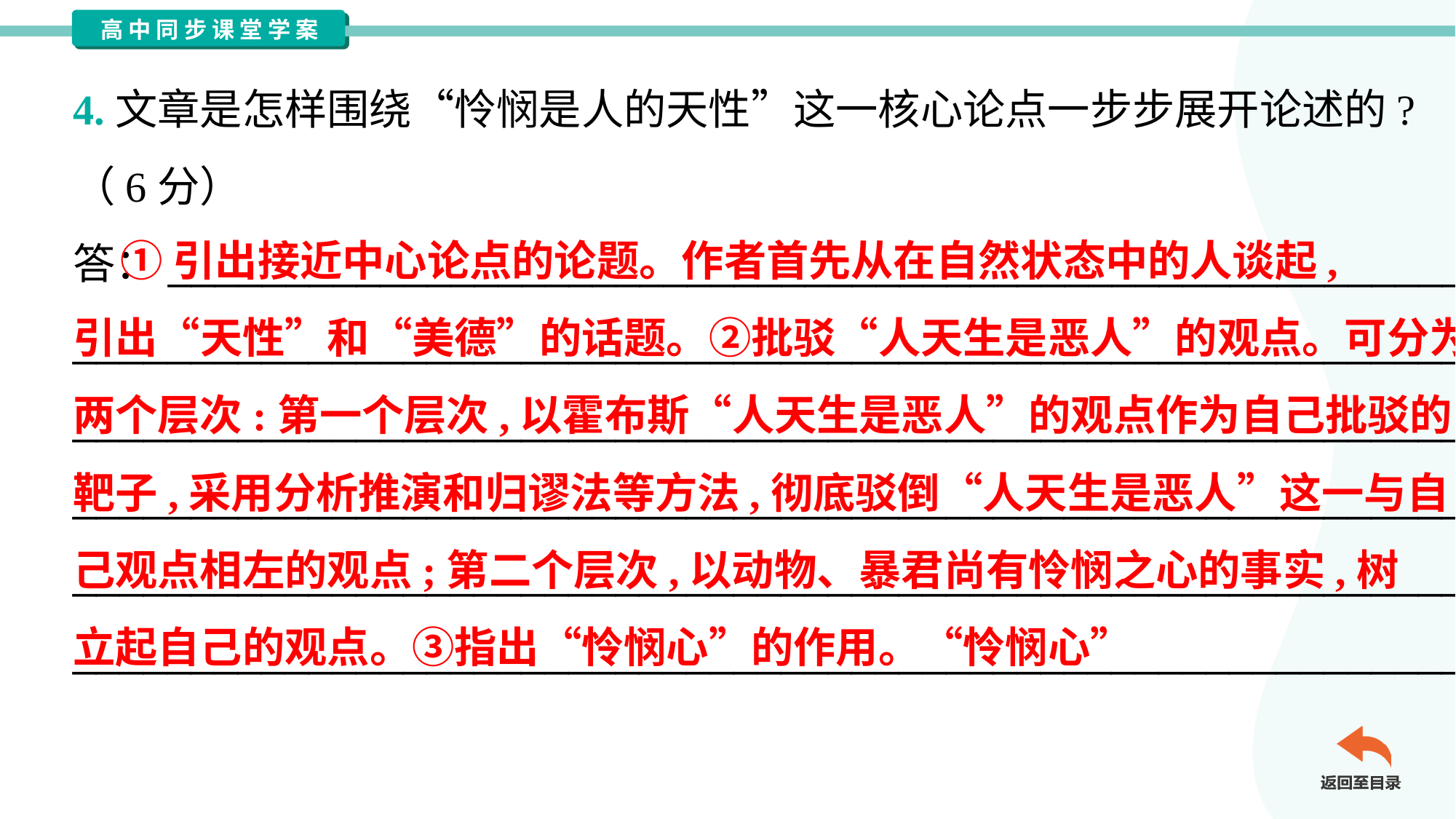

4.文章是怎样围绕“怜悯是人的天性”这一核心论点一步步展开论述的?
（6分）
答：_________________________________________________________
_____________________________________________________________
_____________________________________________________________
_____________________________________________________________
_____________________________________________________________
_____________________________________________________________
     ①引出接近中心论点的论题。作者首先从在自然状态中的人谈起,
引出“天性”和“美德”的话题。②批驳“人天生是恶人”的观点。可分为
两个层次:第一个层次,以霍布斯“人天生是恶人”的观点作为自己批驳的
靶子,采用分析推演和归谬法等方法,彻底驳倒“人天生是恶人”这一与自
己观点相左的观点;第二个层次,以动物、暴君尚有怜悯之心的事实,树
立起自己的观点。③指出“怜悯心”的作用。“怜悯心”